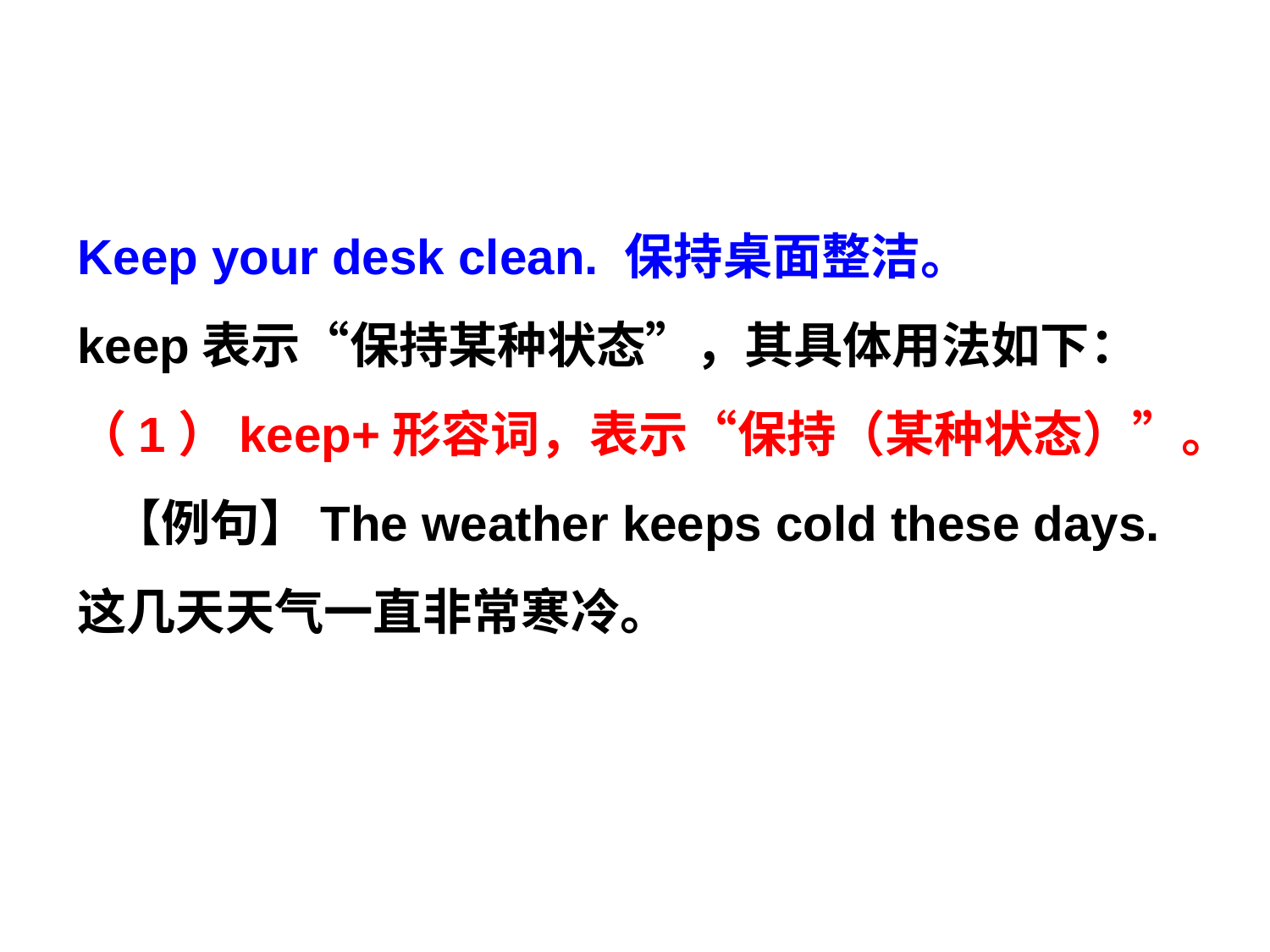

Keep your desk clean. 保持桌面整洁。
keep表示“保持某种状态”，其具体用法如下：
（1）keep+形容词，表示“保持（某种状态）”。
  【例句】The weather keeps cold these days.
这几天天气一直非常寒冷。